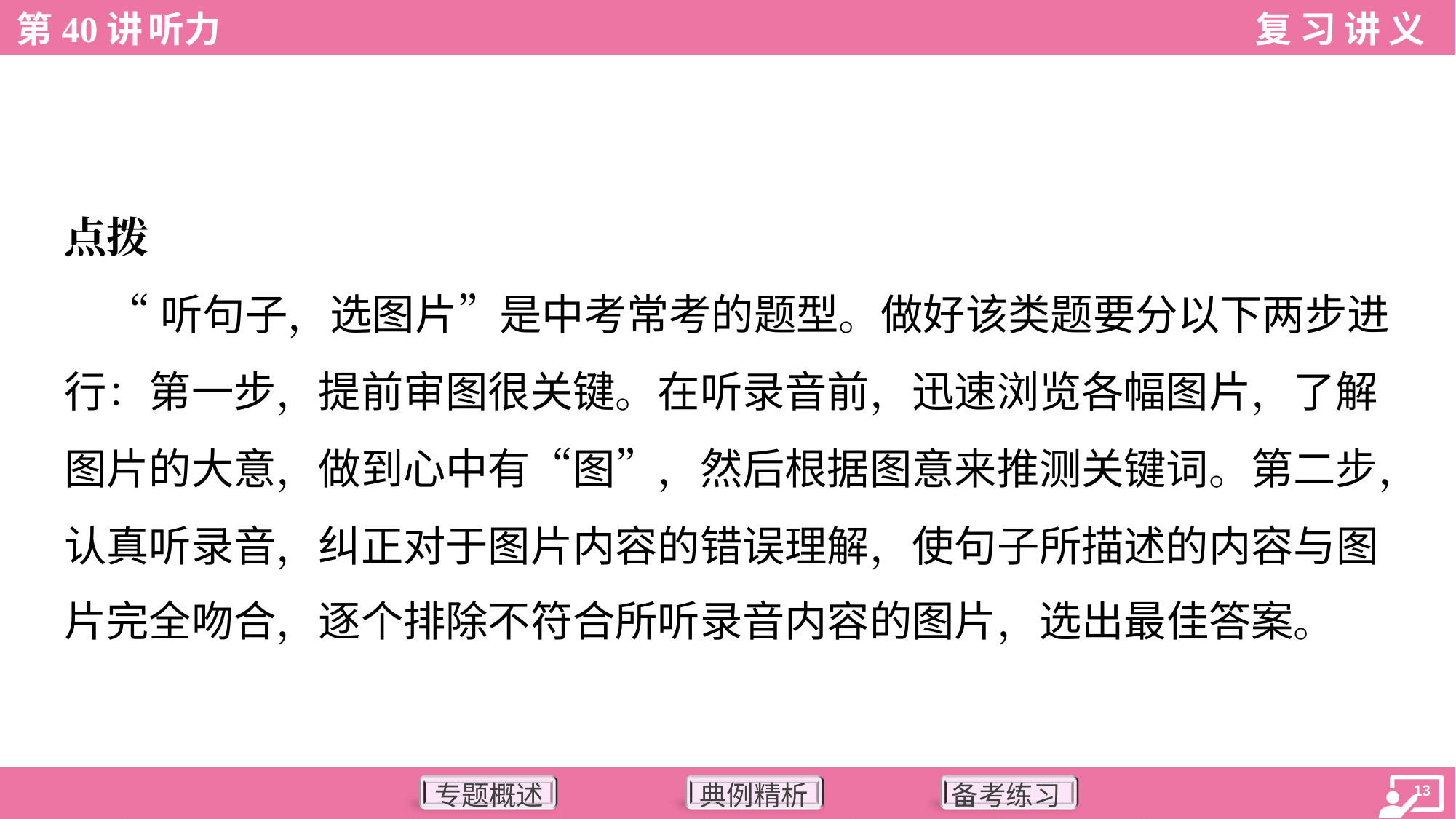

点拨
    “听句子，选图片”是中考常考的题型。做好该类题要分以下两步进
行：第一步，提前审图很关键。在听录音前，迅速浏览各幅图片，了解
图片的大意，做到心中有“图”，然后根据图意来推测关键词。第二步，
认真听录音，纠正对于图片内容的错误理解，使句子所描述的内容与图
片完全吻合，逐个排除不符合所听录音内容的图片，选出最佳答案。